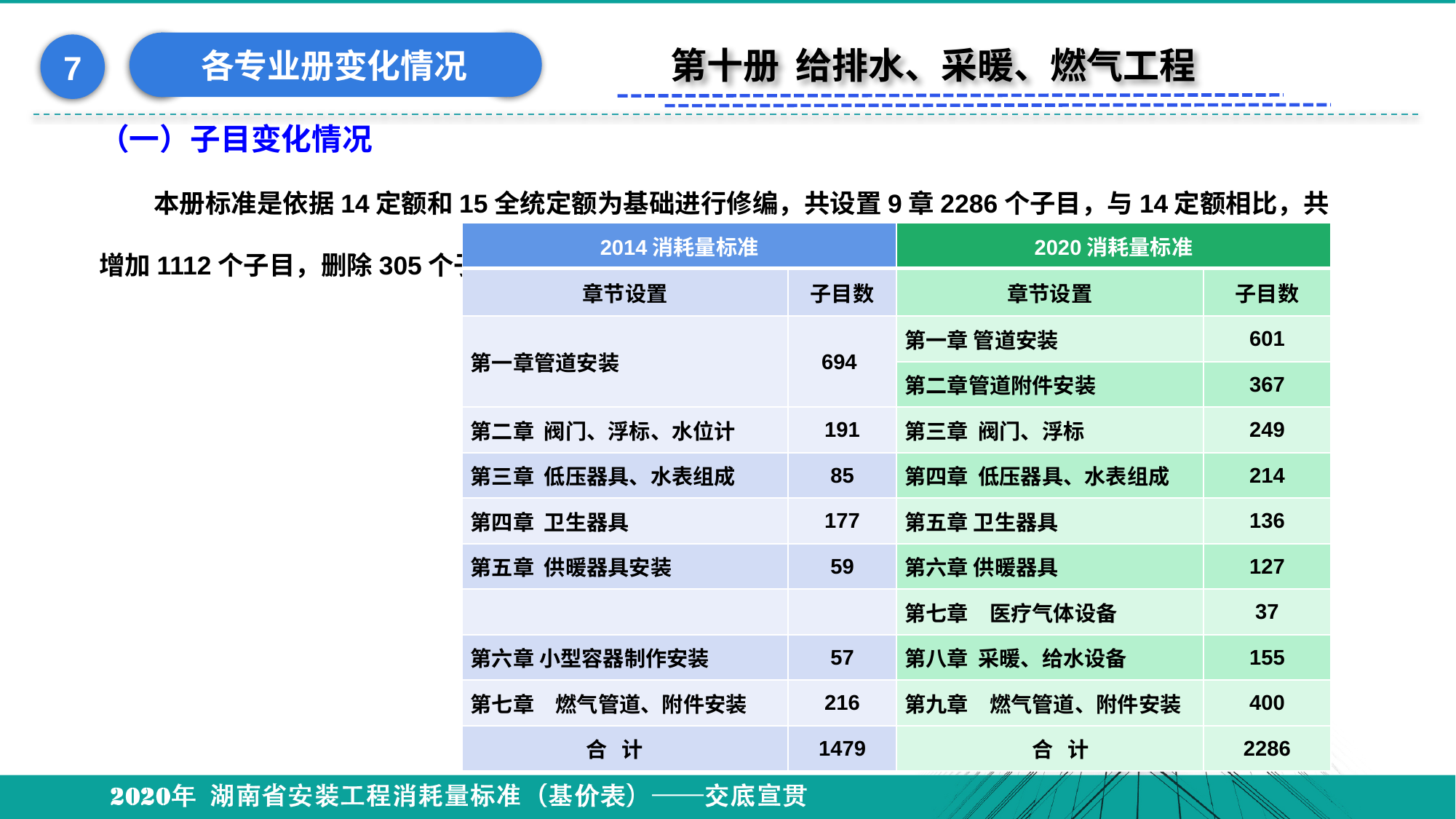

各专业册变化情况

7
第十册  给排水、采暖、燃气工程
（一）子目变化情况
本册标准是依据14定额和15全统定额为基础进行修编，共设置9章2286个子目，与14定额相比，共增加1112个子目，删除305个子目。
| 2014消耗量标准 |  | 2020消耗量标准 |  |
| --- | --- | --- | --- |
| 章节设置 | 子目数 | 章节设置 | 子目数 |
| 第一章管道安装 | 694 | 第一章 管道安装 | 601 |
|  |  | 第二章管道附件安装 | 367 |
| 第二章 阀门、浮标、水位计 | 191 | 第三章 阀门、浮标 | 249 |
| 第三章 低压器具、水表组成 | 85 | 第四章 低压器具、水表组成 | 214 |
| 第四章 卫生器具 | 177 | 第五章 卫生器具 | 136 |
| 第五章 供暖器具安装 | 59 | 第六章 供暖器具 | 127 |
|  |  | 第七章　医疗气体设备 | 37 |
| 第六章 小型容器制作安装 | 57 | 第八章 采暖、给水设备 | 155 |
| 第七章　燃气管道、附件安装 | 216 | 第九章　燃气管道、附件安装 | 400 |
| 合 计 | 1479 | 合 计 | 2286 |